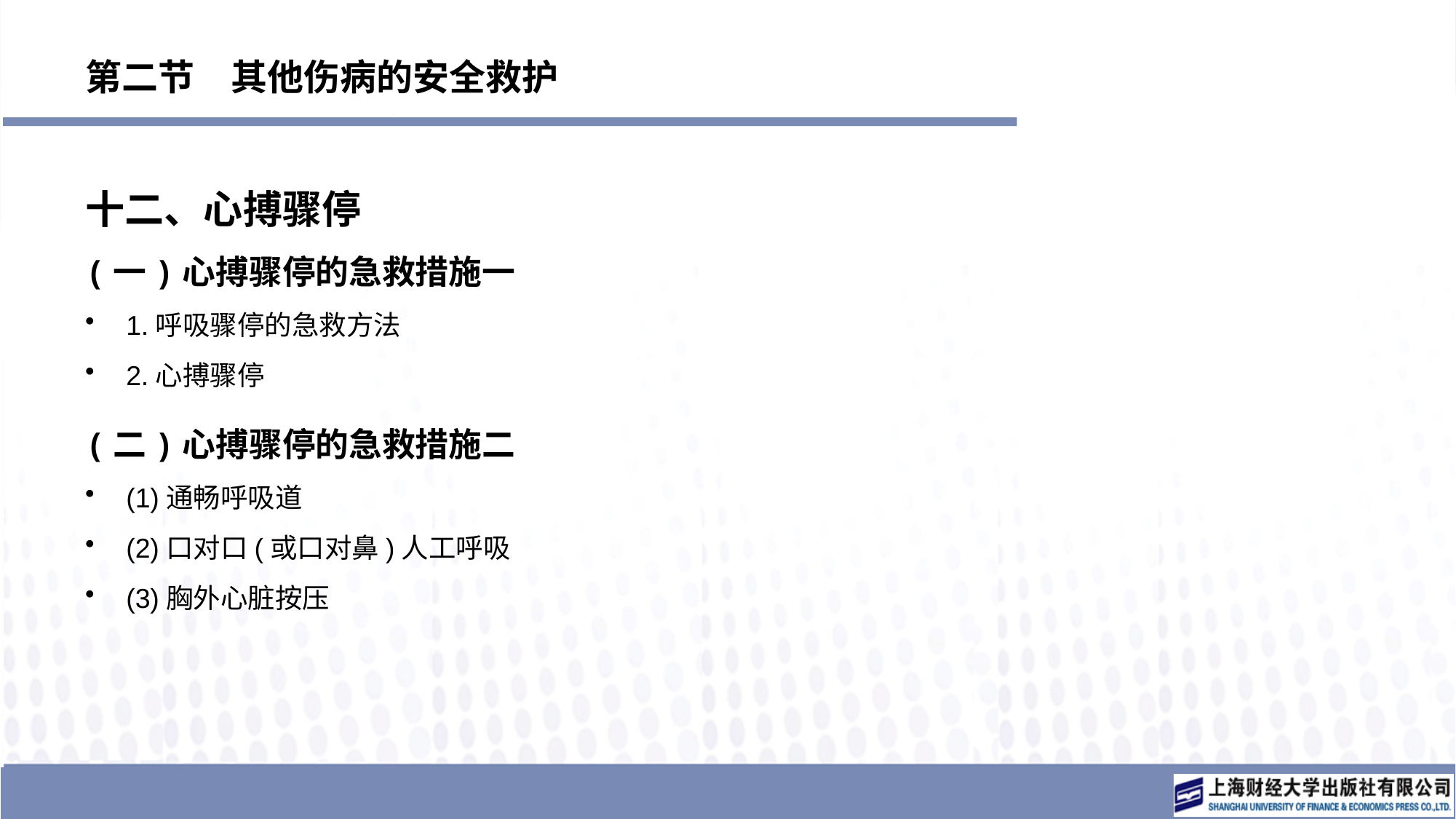

# 第二节　其他伤病的安全救护
十二、心搏骤停
(一)心搏骤停的急救措施一
1.呼吸骤停的急救方法
2.心搏骤停
(二)心搏骤停的急救措施二
(1)通畅呼吸道
(2)口对口(或口对鼻)人工呼吸
(3)胸外心脏按压